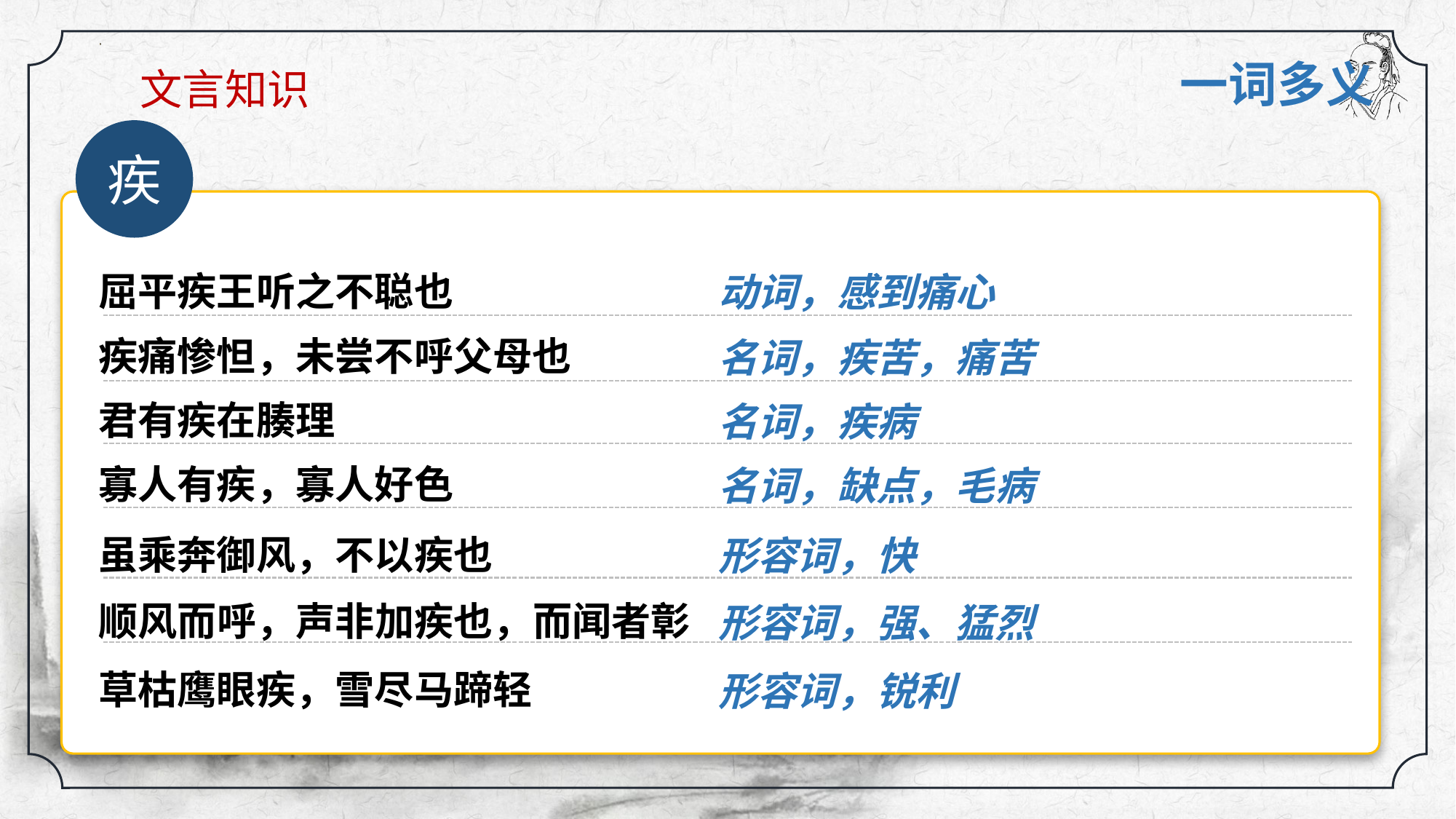

文言知识
一词多义
疾

屈平疾王听之不聪也
动词，感到痛心
疾痛惨怛，未尝不呼父母也
名词，疾苦，痛苦
君有疾在腠理
名词，疾病
寡人有疾，寡人好色
名词，缺点，毛病
虽乘奔御风，不以疾也
形容词，快
顺风而呼，声非加疾也，而闻者彰
形容词，强、猛烈
草枯鹰眼疾，雪尽马蹄轻
形容词，锐利